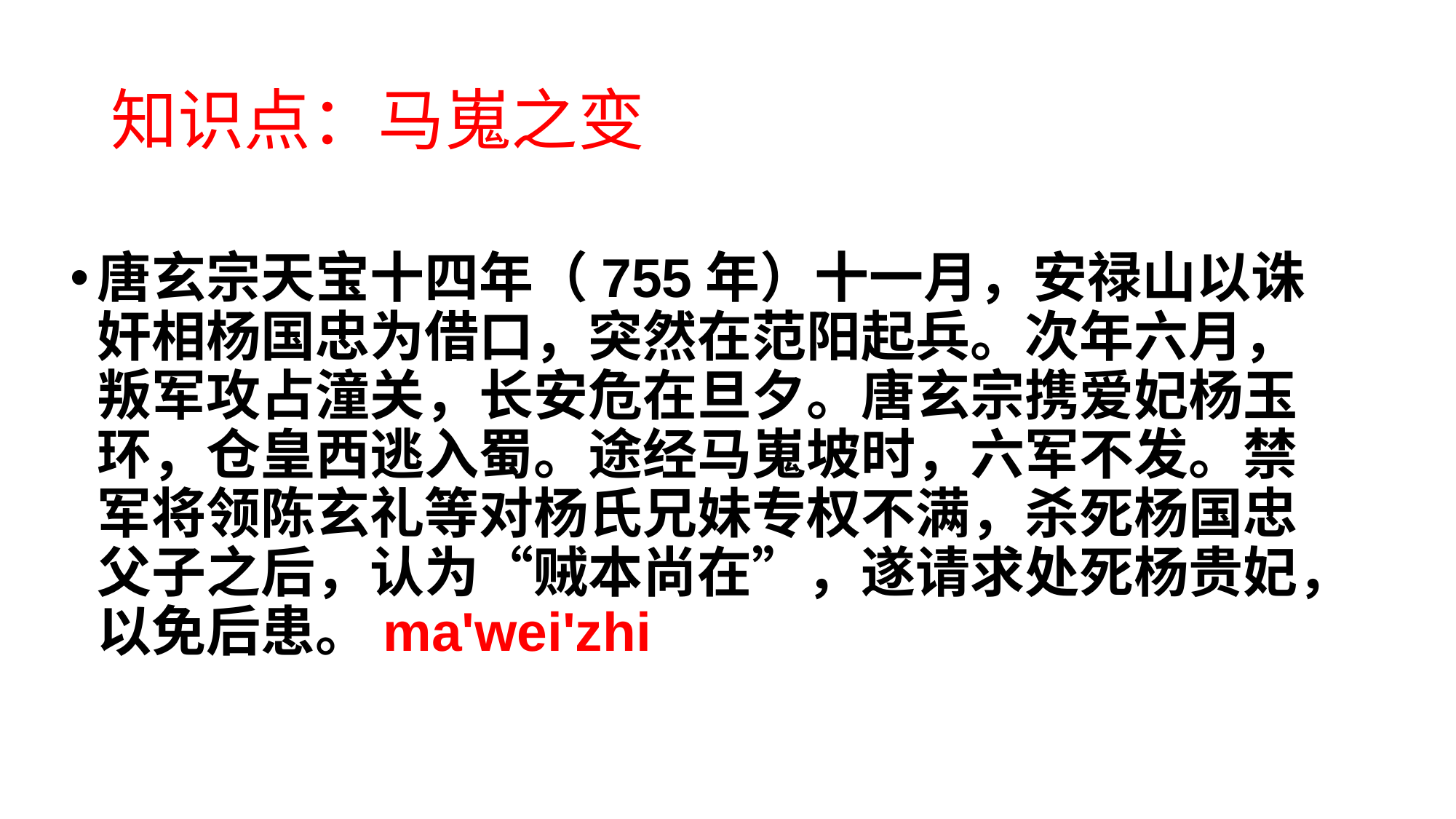

# 知识点：马嵬之变

唐玄宗天宝十四年（755年）十一月，安禄山以诛奸相杨国忠为借口，突然在范阳起兵。次年六月，叛军攻占潼关，长安危在旦夕。唐玄宗携爱妃杨玉环，仓皇西逃入蜀。途经马嵬坡时，六军不发。禁军将领陈玄礼等对杨氏兄妹专权不满，杀死杨国忠父子之后，认为“贼本尚在”，遂请求处死杨贵妃，以免后患。ma'wei'zhi